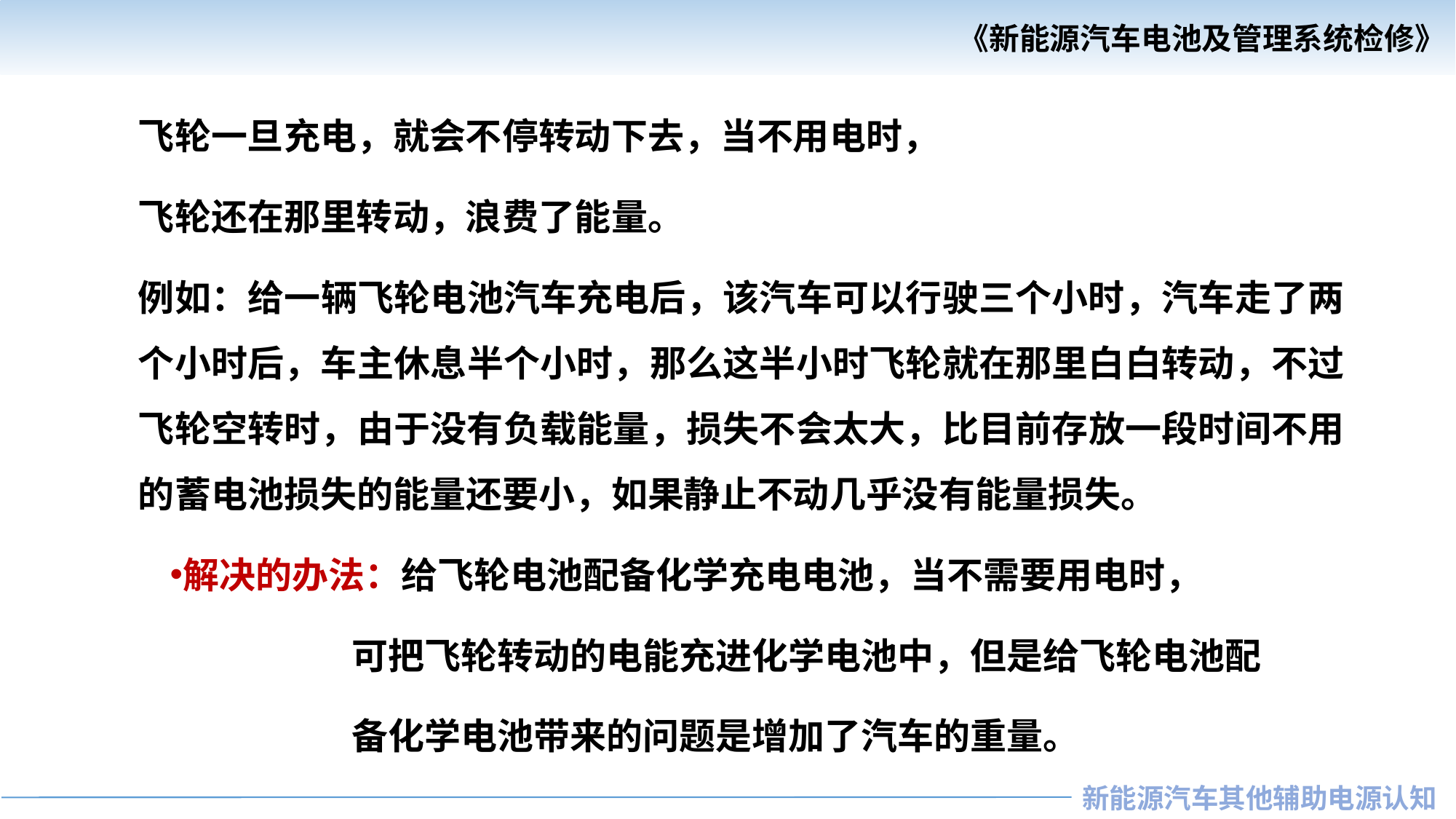

飞轮一旦充电，就会不停转动下去，当不用电时，
飞轮还在那里转动，浪费了能量。
例如：给一辆飞轮电池汽车充电后，该汽车可以行驶三个小时，汽车走了两个小时后，车主休息半个小时，那么这半小时飞轮就在那里白白转动，不过飞轮空转时，由于没有负载能量，损失不会太大，比目前存放一段时间不用的蓄电池损失的能量还要小，如果静止不动几乎没有能量损失。
解决的办法：给飞轮电池配备化学充电电池，当不需要用电时，
                         可把飞轮转动的电能充进化学电池中，但是给飞轮电池配
                         备化学电池带来的问题是增加了汽车的重量。